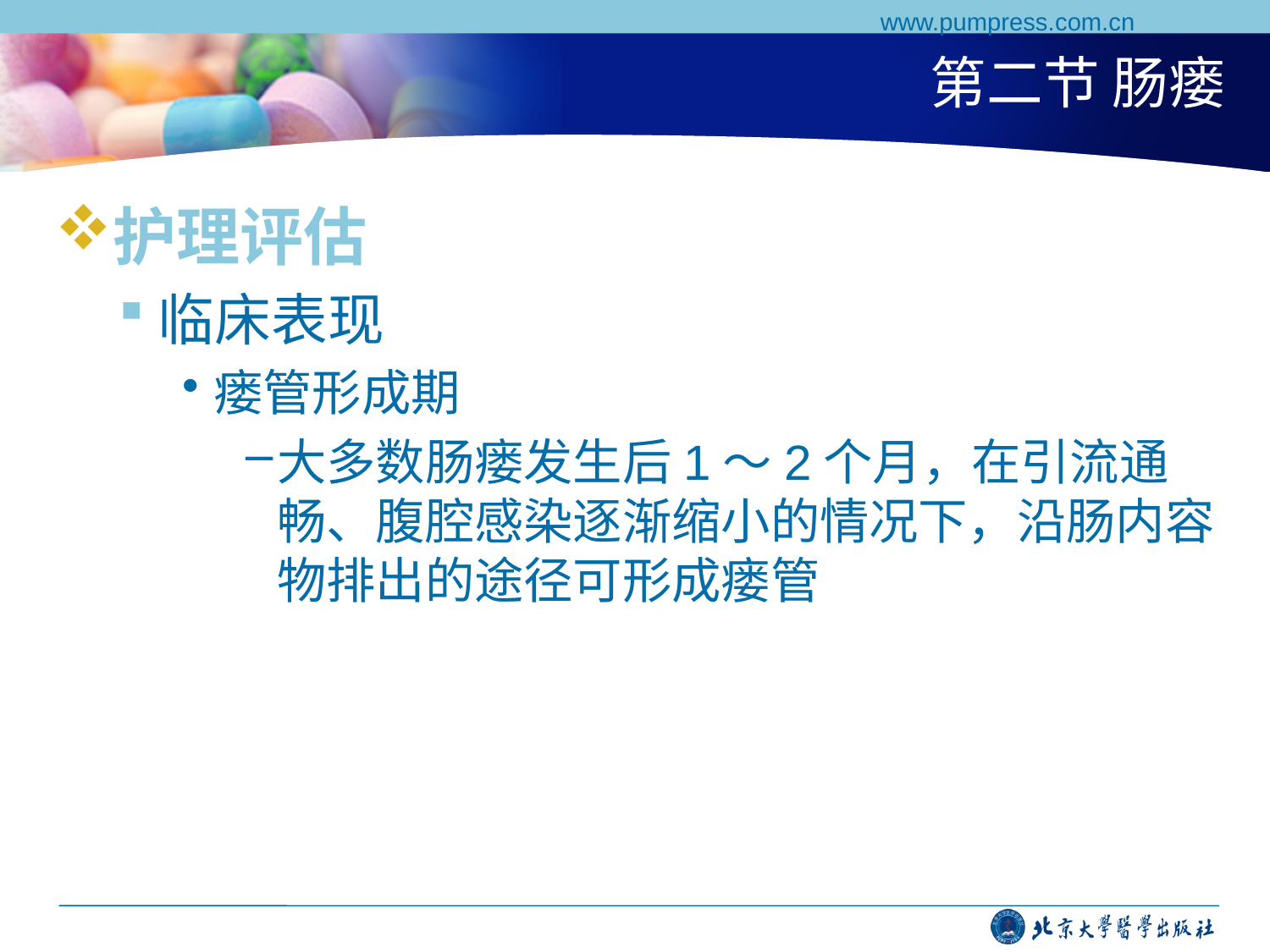

www.pumpress.com.cn
# 第二节 肠瘘
护理评估
临床表现
瘘管形成期
大多数肠瘘发生后1～2个月，在引流通畅、腹腔感染逐渐缩小的情况下，沿肠内容物排出的途径可形成瘘管